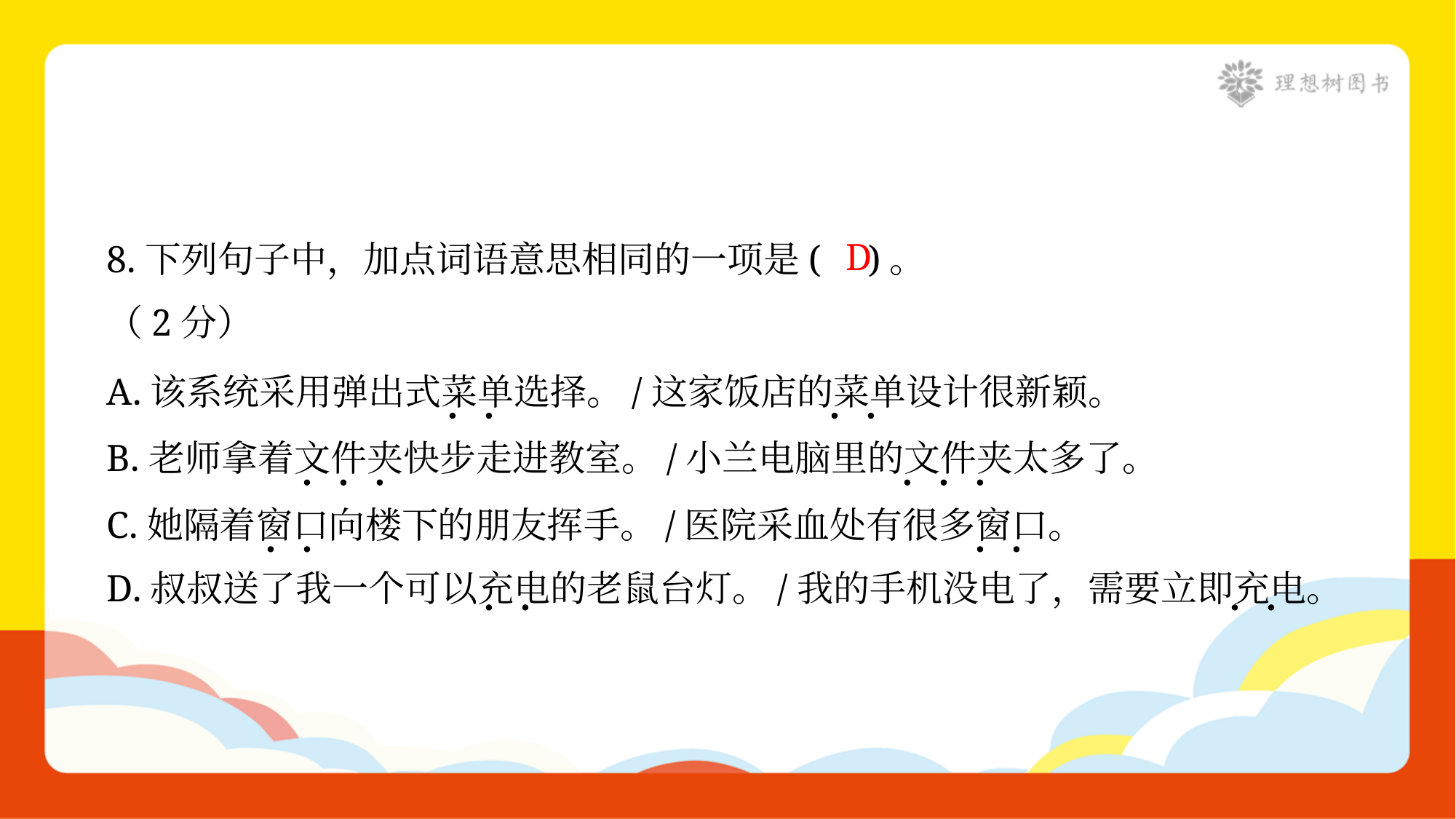

8.下列句子中，加点词语意思相同的一项是(     )。
（2分）
D
A.该系统采用弹出式菜单选择。/这家饭店的菜单设计很新颖。
B.老师拿着文件夹快步走进教室。/小兰电脑里的文件夹太多了。
C.她隔着窗口向楼下的朋友挥手。/医院采血处有很多窗口。
D.叔叔送了我一个可以充电的老鼠台灯。/我的手机没电了，需要立即充电。